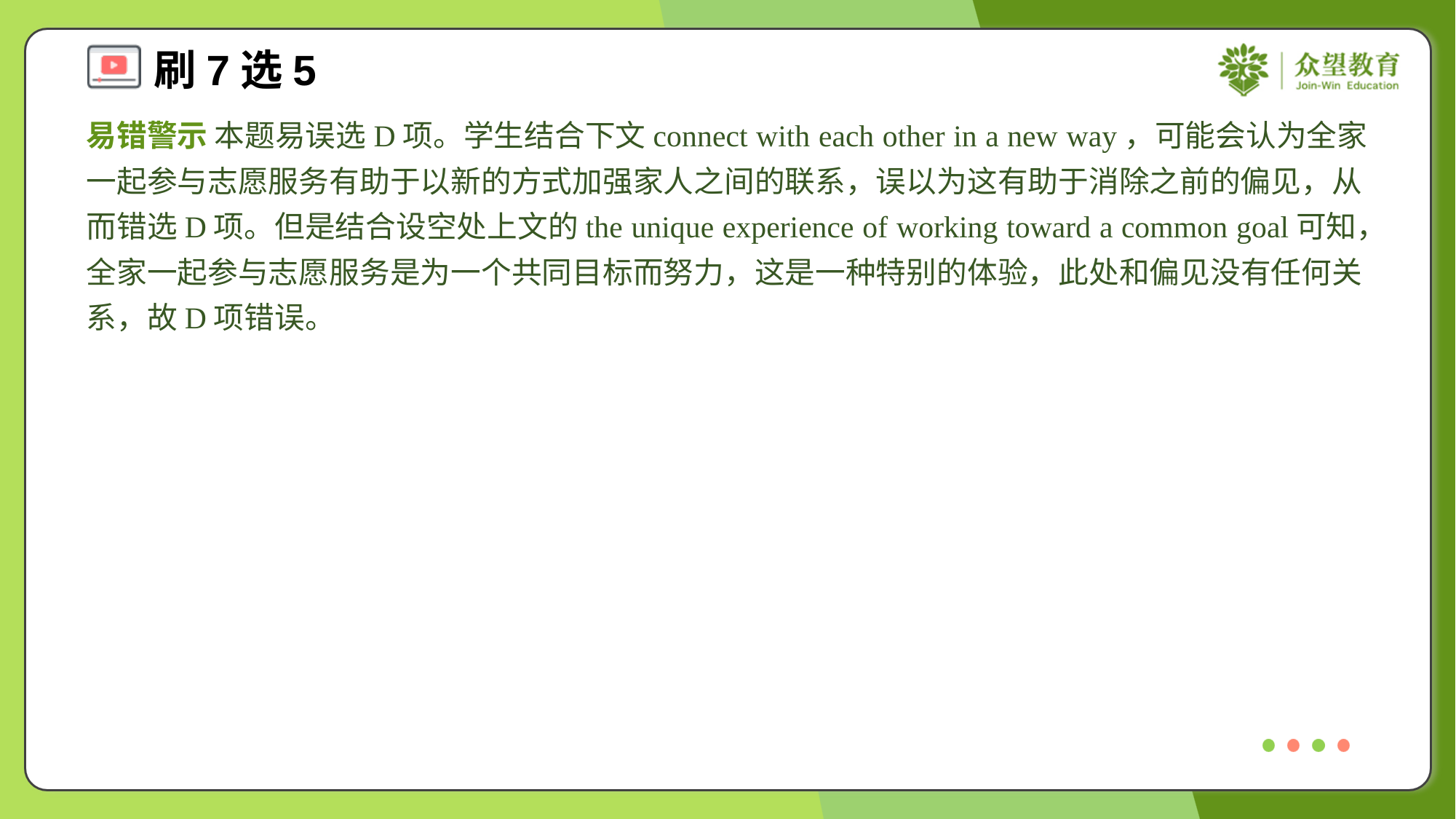

易错警示 本题易误选D项。学生结合下文connect with each other in a new way，可能会认为全家一起参与志愿服务有助于以新的方式加强家人之间的联系，误以为这有助于消除之前的偏见，从而错选D项。但是结合设空处上文的the unique experience of working toward a common goal可知，全家一起参与志愿服务是为一个共同目标而努力，这是一种特别的体验，此处和偏见没有任何关系，故D项错误。